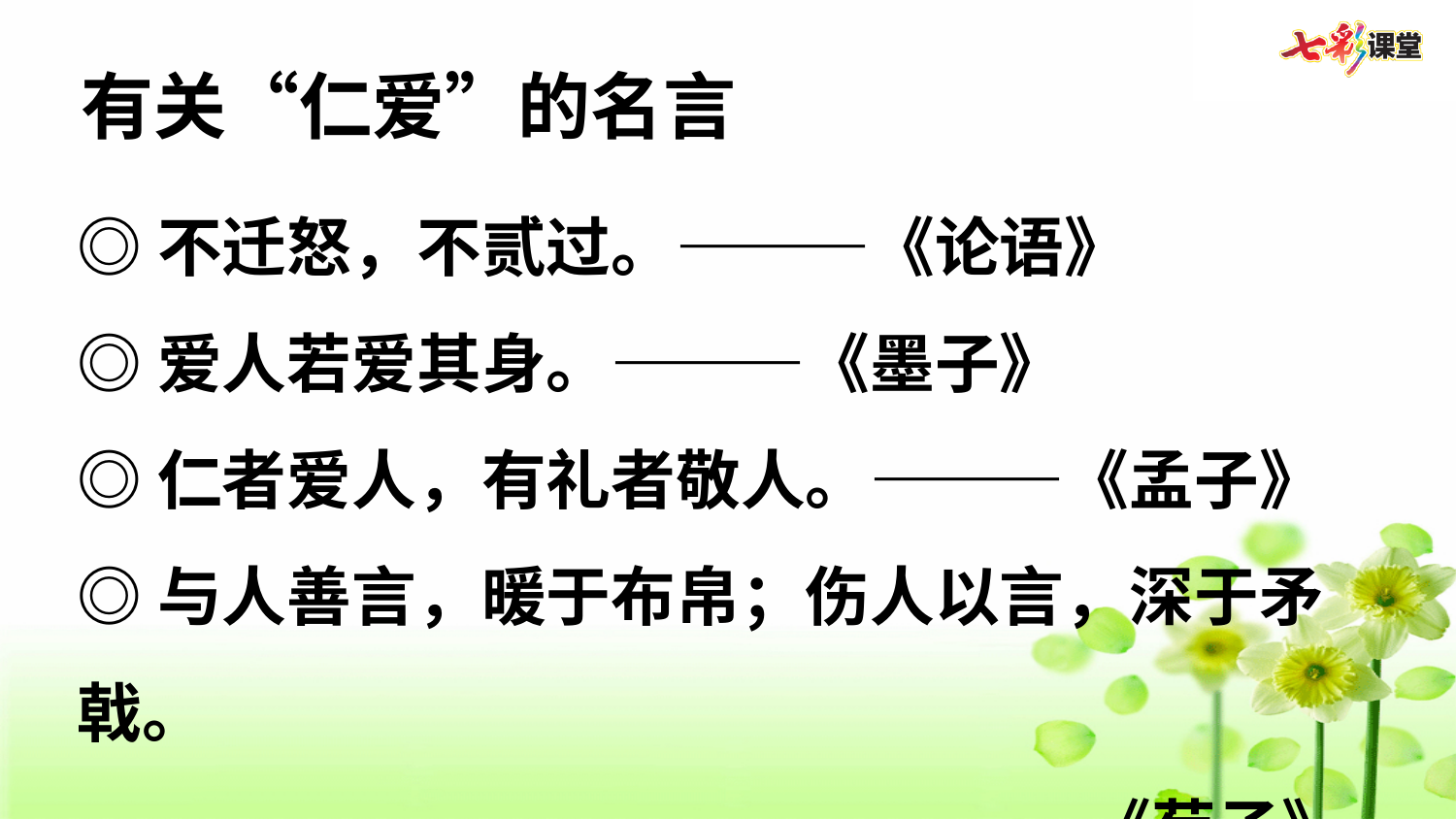

有关“仁爱”的名言
◎不迁怒，不贰过。———《论语》
◎爱人若爱其身。———《墨子》
◎仁者爱人，有礼者敬人。———《孟子》
◎与人善言，暖于布帛；伤人以言，深于矛戟。
——《荀子》